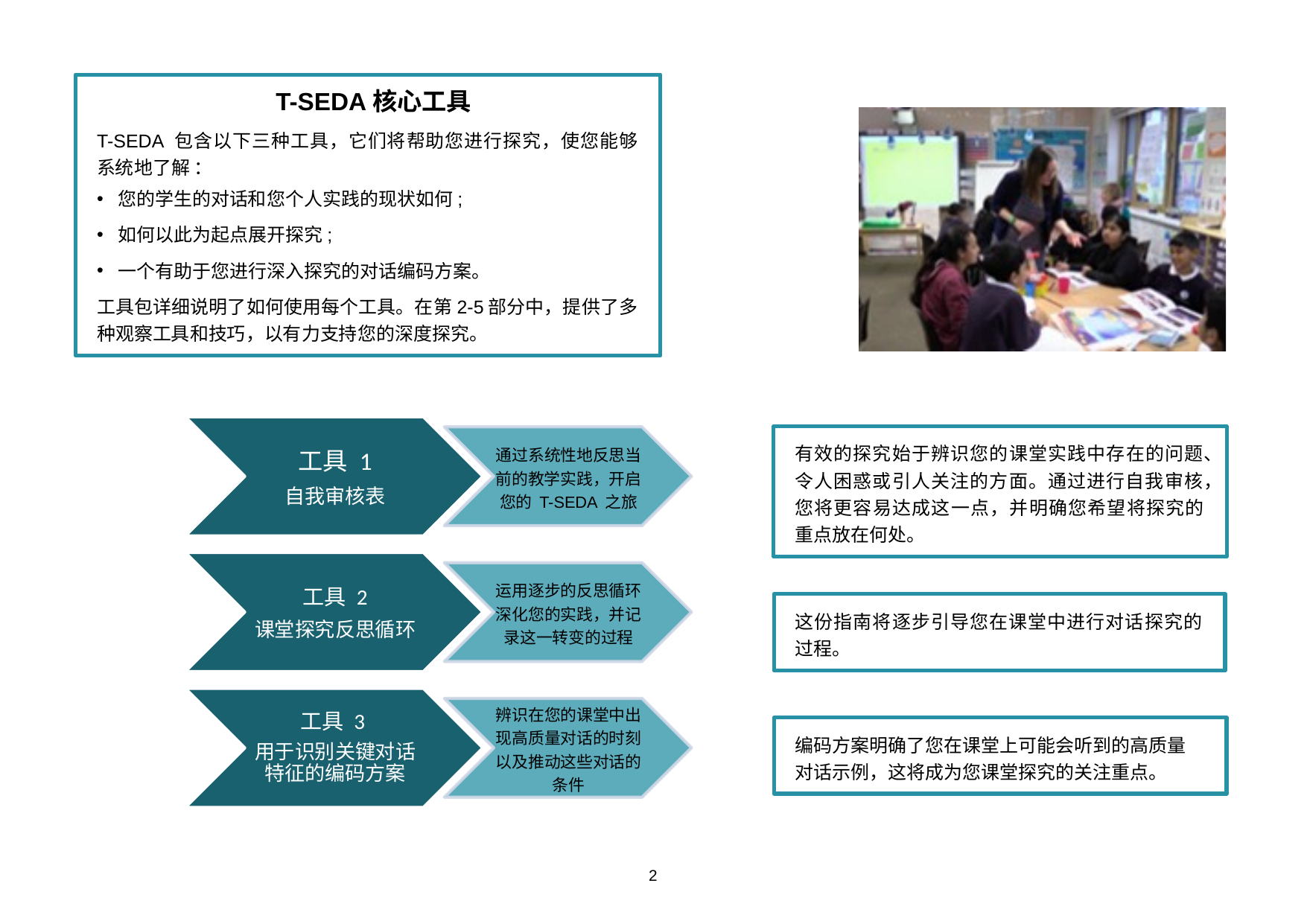

T-SEDA核心工具
T-SEDA 包含以下三种工具，它们将帮助您进行探究，使您能够系统地了解 ：
您的学生的对话和您个人实践的现状如何;
如何以此为起点展开探究;
一个有助于您进行深入探究的对话编码方案。
工具包详细说明了如何使用每个工具。在第2-5部分中，提供了多种观察工具和技巧，以有力支持您的深度探究。

工具 1
自我审核表
通过系统性地反思当前的教学实践，开启您的 T-SEDA 之旅
工具 2
课堂探究反思循环
运用逐步的反思循环深化您的实践，并记录这一转变的过程
工具 3
用于识别关键对话特征的编码方案
辨识在您的课堂中出现高质量对话的时刻以及推动这些对话的条件
有效的探究始于辨识您的课堂实践中存在的问题、令人困惑或引人关注的方面。通过进行自我审核，您将更容易达成这一点，并明确您希望将探究的重点放在何处。
这份指南将逐步引导您在课堂中进行对话探究的过程。
编码方案明确了您在课堂上可能会听到的高质量对话示例，这将成为您课堂探究的关注重点。
2